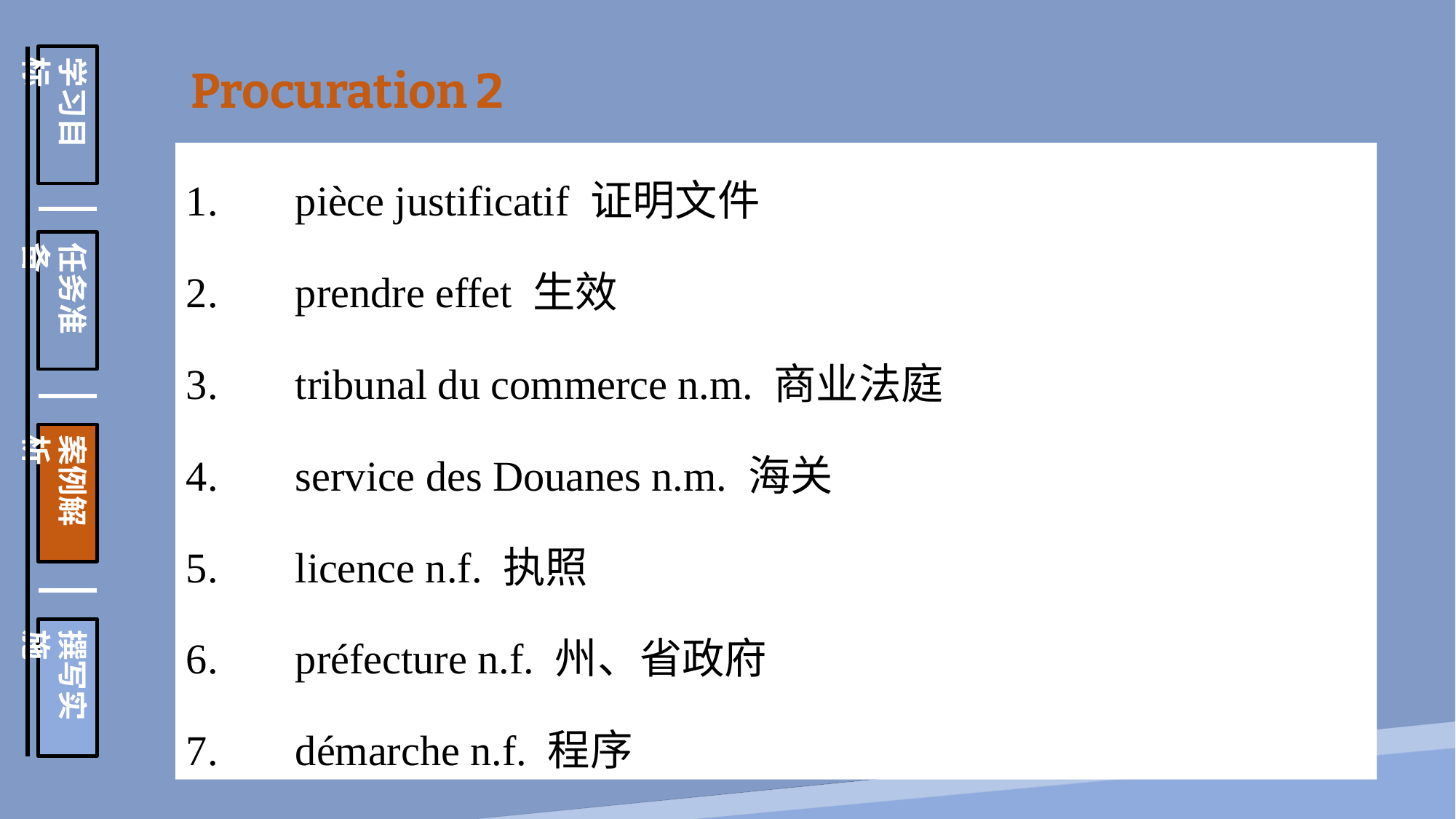

学习目标
任务准备
案例解析
撰写实施
Procuration 2
1.	pièce justificatif 证明文件
2.	prendre effet 生效
3.	tribunal du commerce n.m. 商业法庭
4.	service des Douanes n.m. 海关
5.	licence n.f. 执照
6.	préfecture n.f. 州、省政府
7.	démarche n.f. 程序